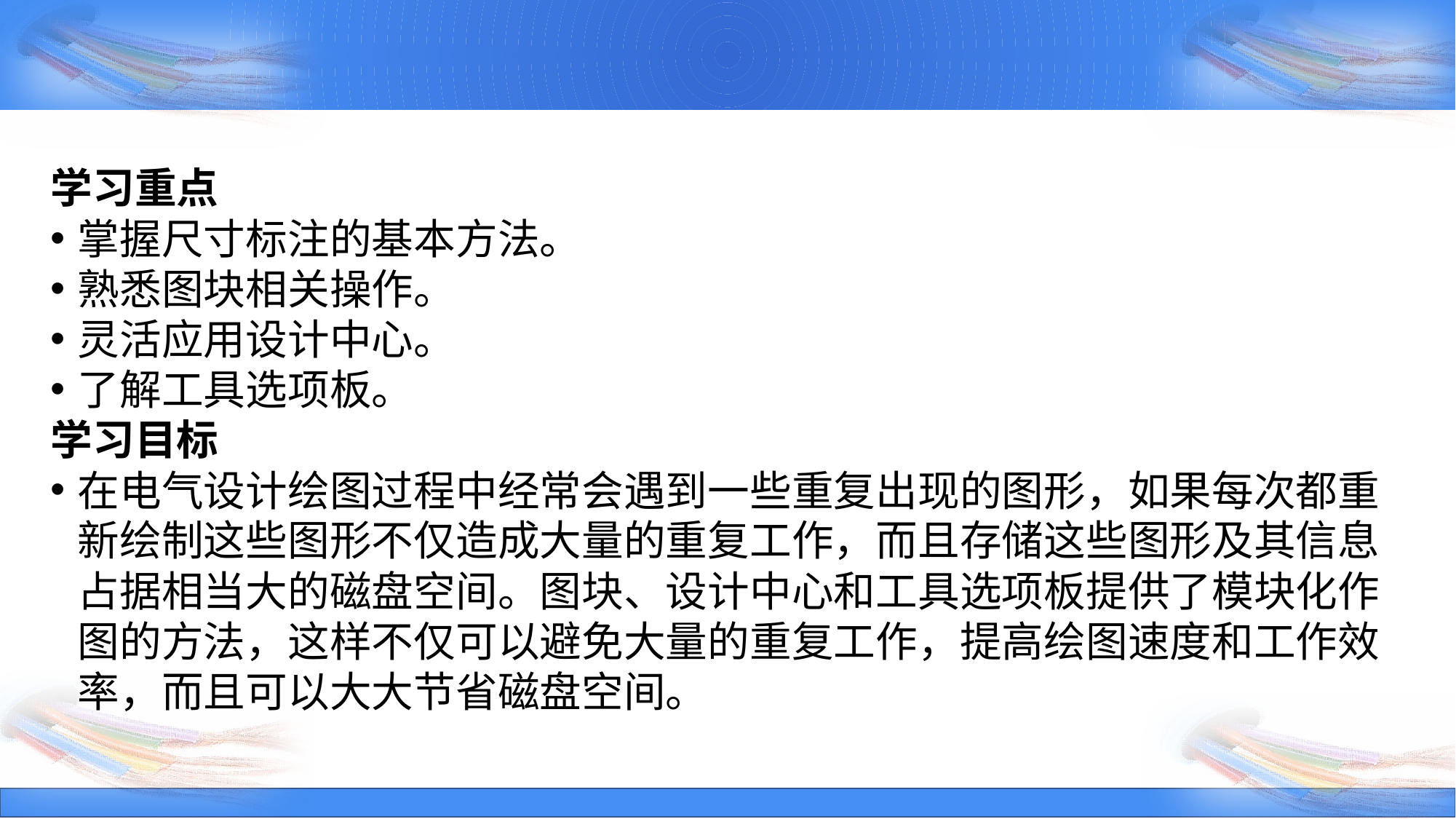

学习重点
掌握尺寸标注的基本方法。
熟悉图块相关操作。
灵活应用设计中心。
了解工具选项板。
学习目标
在电气设计绘图过程中经常会遇到一些重复出现的图形，如果每次都重新绘制这些图形不仅造成大量的重复工作，而且存储这些图形及其信息占据相当大的磁盘空间。图块、设计中心和工具选项板提供了模块化作图的方法，这样不仅可以避免大量的重复工作，提高绘图速度和工作效率，而且可以大大节省磁盘空间。